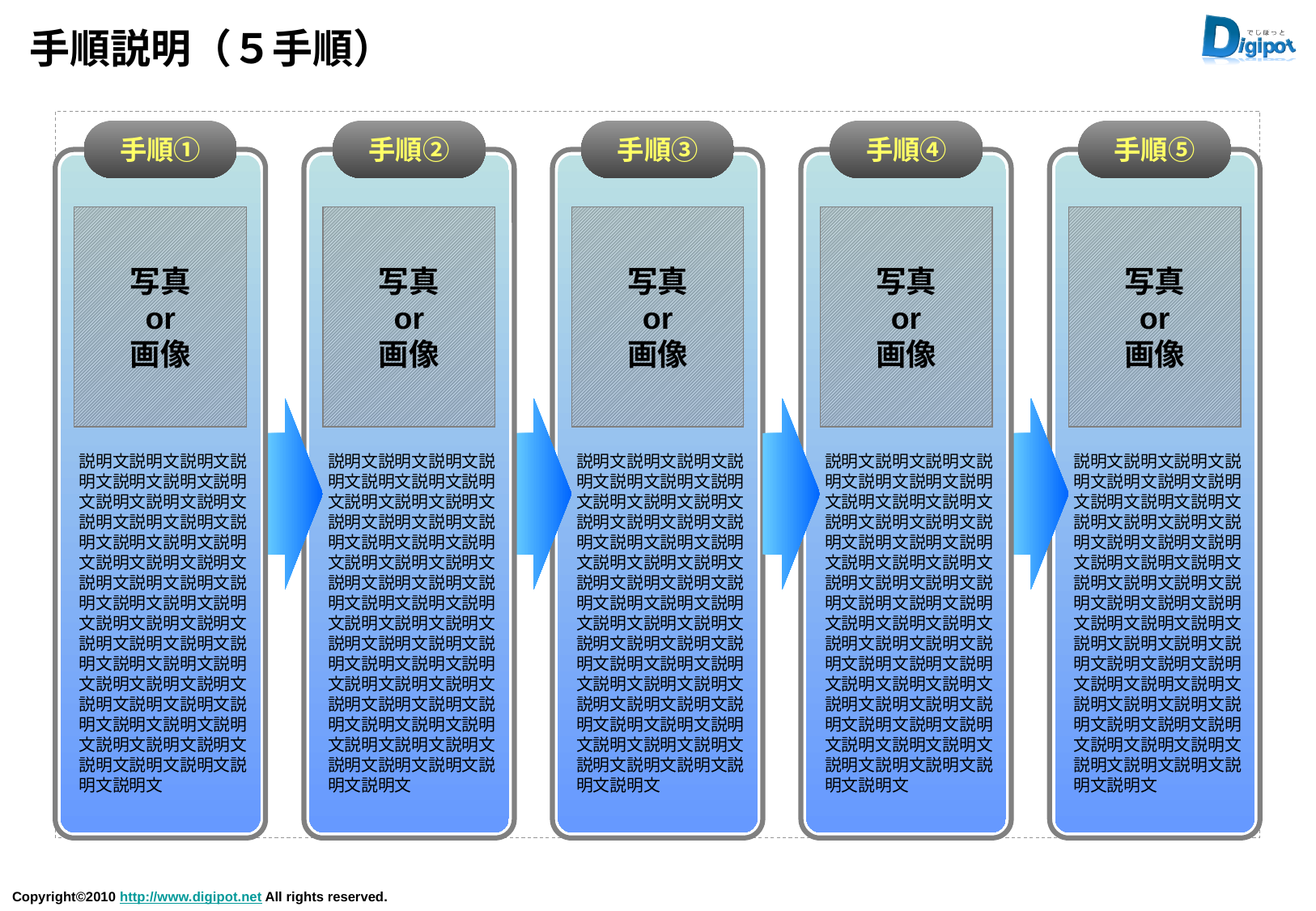

# 手順説明（５手順）
手順①
手順②
手順③
手順④
手順⑤

写真
or
画像
写真
or
画像
写真
or
画像
写真
or
画像
写真
or
画像

説明文説明文説明文説明文説明文説明文説明文説明文説明文説明文説明文説明文説明文説明文説明文説明文説明文説明文説明文説明文説明文説明文説明文説明文説明文説明文説明文説明文説明文説明文説明文説明文説明文説明文説明文説明文説明文説明文説明文説明文説明文説明文説明文説明文説明文説明文説明文説明文説明文説明文説明文説明文説明文説明文説明文
説明文説明文説明文説明文説明文説明文説明文説明文説明文説明文説明文説明文説明文説明文説明文説明文説明文説明文説明文説明文説明文説明文説明文説明文説明文説明文説明文説明文説明文説明文説明文説明文説明文説明文説明文説明文説明文説明文説明文説明文説明文説明文説明文説明文説明文説明文説明文説明文説明文説明文説明文説明文説明文説明文説明文
説明文説明文説明文説明文説明文説明文説明文説明文説明文説明文説明文説明文説明文説明文説明文説明文説明文説明文説明文説明文説明文説明文説明文説明文説明文説明文説明文説明文説明文説明文説明文説明文説明文説明文説明文説明文説明文説明文説明文説明文説明文説明文説明文説明文説明文説明文説明文説明文説明文説明文説明文説明文説明文説明文説明文
説明文説明文説明文説明文説明文説明文説明文説明文説明文説明文説明文説明文説明文説明文説明文説明文説明文説明文説明文説明文説明文説明文説明文説明文説明文説明文説明文説明文説明文説明文説明文説明文説明文説明文説明文説明文説明文説明文説明文説明文説明文説明文説明文説明文説明文説明文説明文説明文説明文説明文説明文説明文説明文説明文説明文
説明文説明文説明文説明文説明文説明文説明文説明文説明文説明文説明文説明文説明文説明文説明文説明文説明文説明文説明文説明文説明文説明文説明文説明文説明文説明文説明文説明文説明文説明文説明文説明文説明文説明文説明文説明文説明文説明文説明文説明文説明文説明文説明文説明文説明文説明文説明文説明文説明文説明文説明文説明文説明文説明文説明文